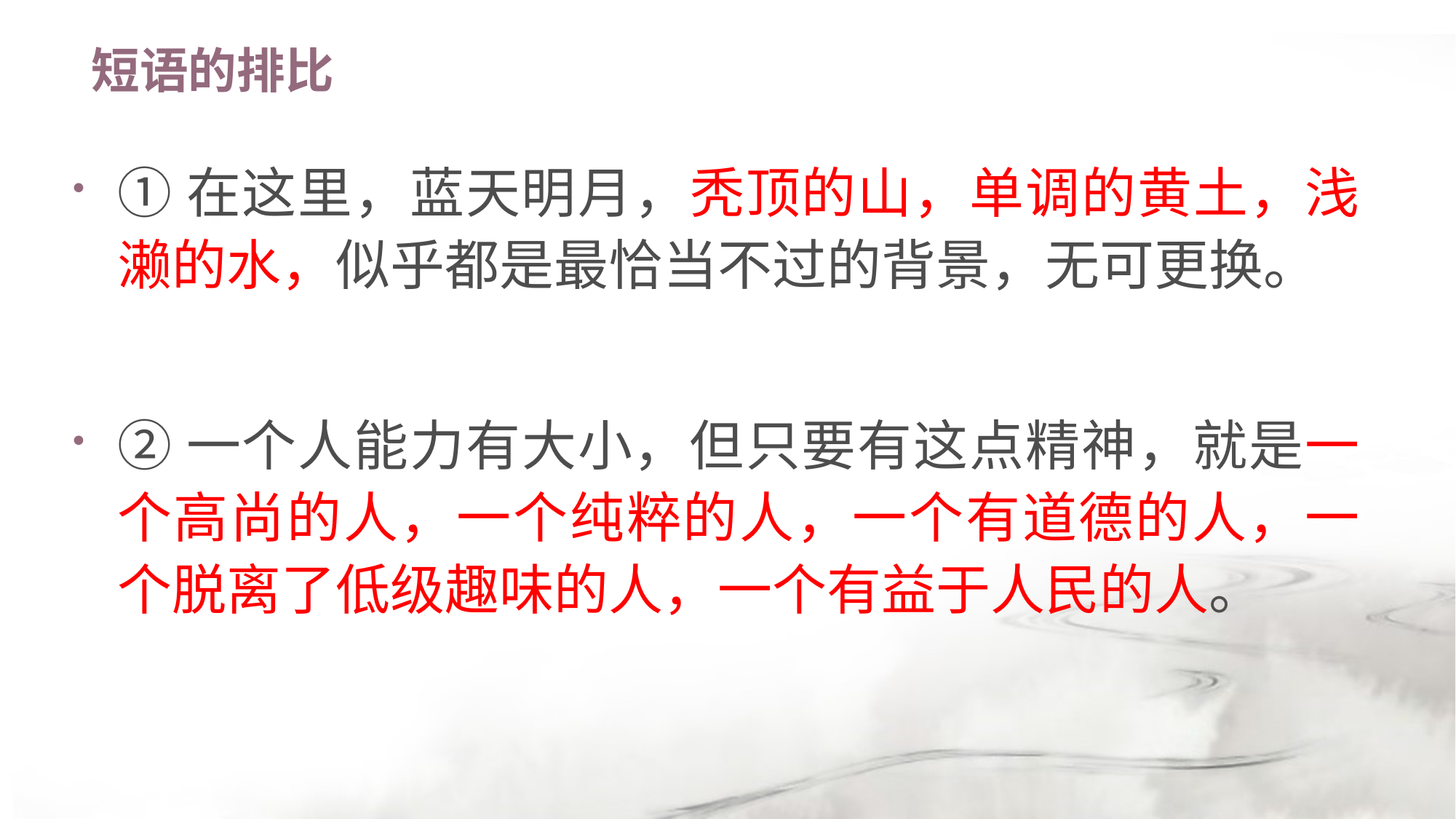

# 短语的排比
①在这里，蓝天明月，秃顶的山，单调的黄土，浅濑的水，似乎都是最恰当不过的背景，无可更换。

②一个人能力有大小，但只要有这点精神，就是一个高尚的人，一个纯粹的人，一个有道德的人，一个脱离了低级趣味的人，一个有益于人民的人。